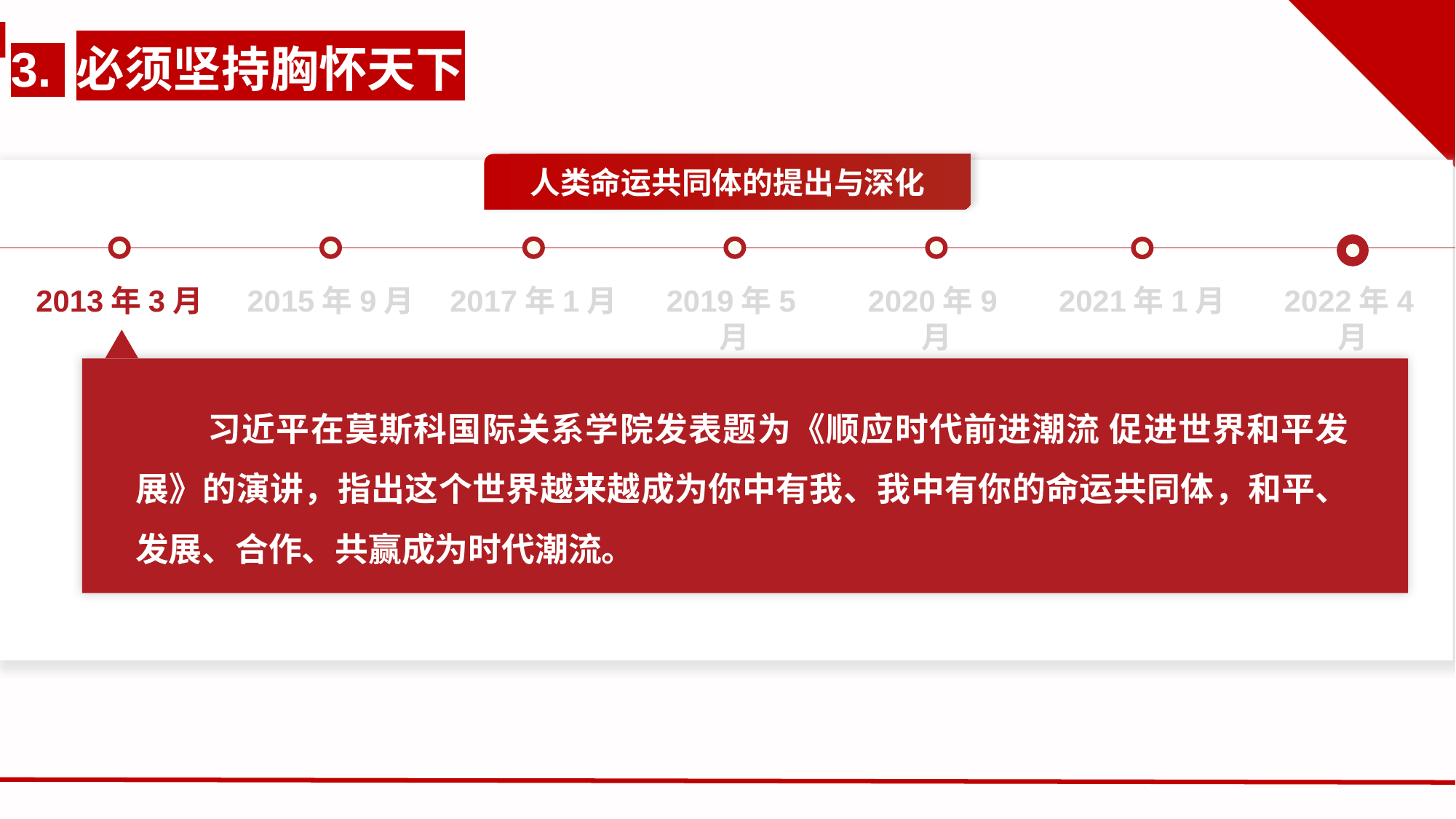

3. 必须坚持胸怀天下
人类命运共同体的提出与深化

2013年3月
2015年9月
2017年1月
2019年5月
2020年9月
2021年1月
2022年4月

 习近平在莫斯科国际关系学院发表题为《顺应时代前进潮流 促进世界和平发展》的演讲，指出这个世界越来越成为你中有我、我中有你的命运共同体，和平、发展、合作、共赢成为时代潮流。